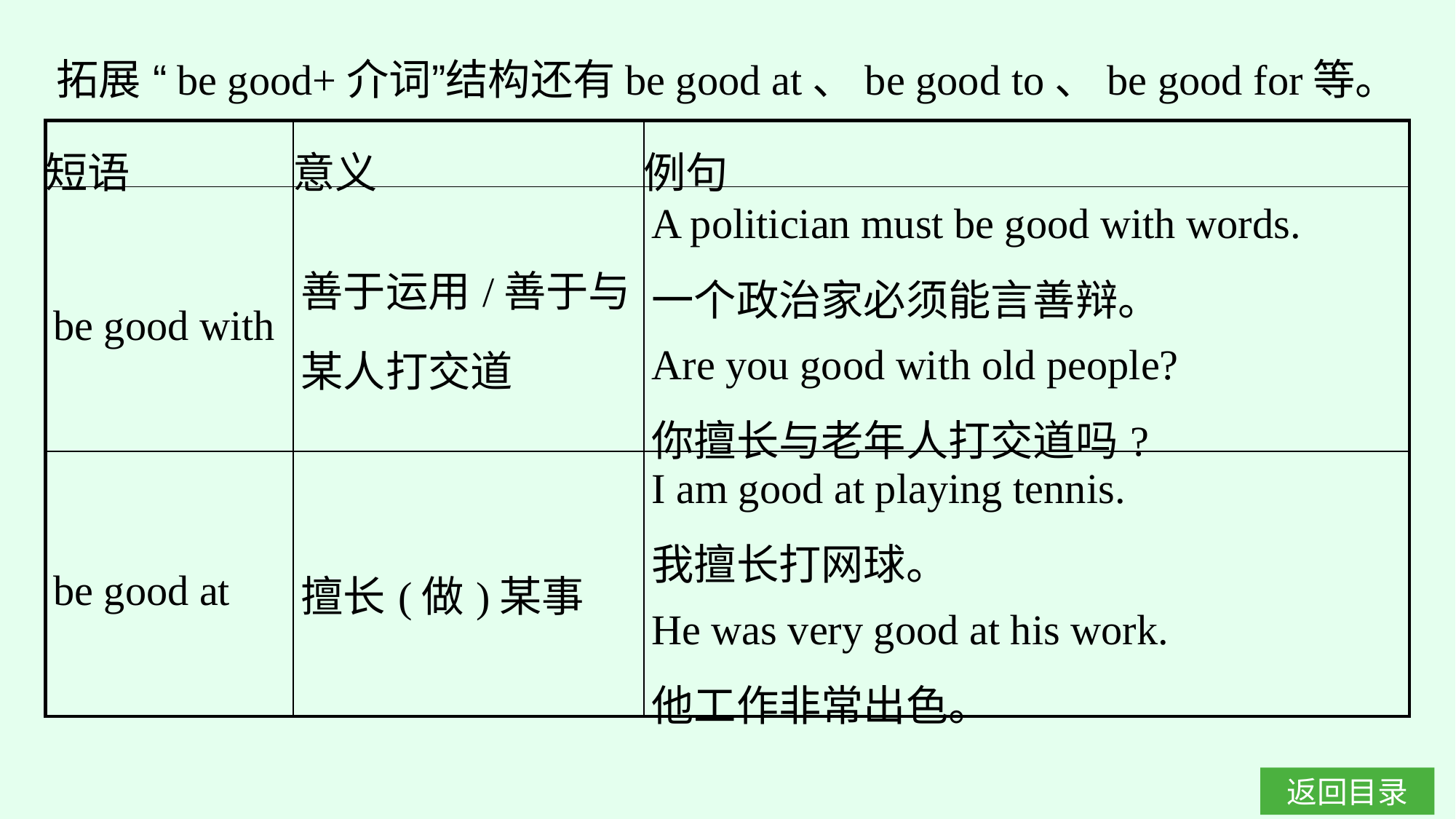

拓展 “be good+介词”结构还有be good at、be good to、be good for等。
| 短语 | 意义 | 例句 |
| --- | --- | --- |
| be good with | 善于运用/善于与某人打交道 | A politician must be good with words. 一个政治家必须能言善辩。 Are you good with old people? 你擅长与老年人打交道吗? |
| be good at | 擅长(做)某事 | I am good at playing tennis. 我擅长打网球。 He was very good at his work. 他工作非常出色。 |